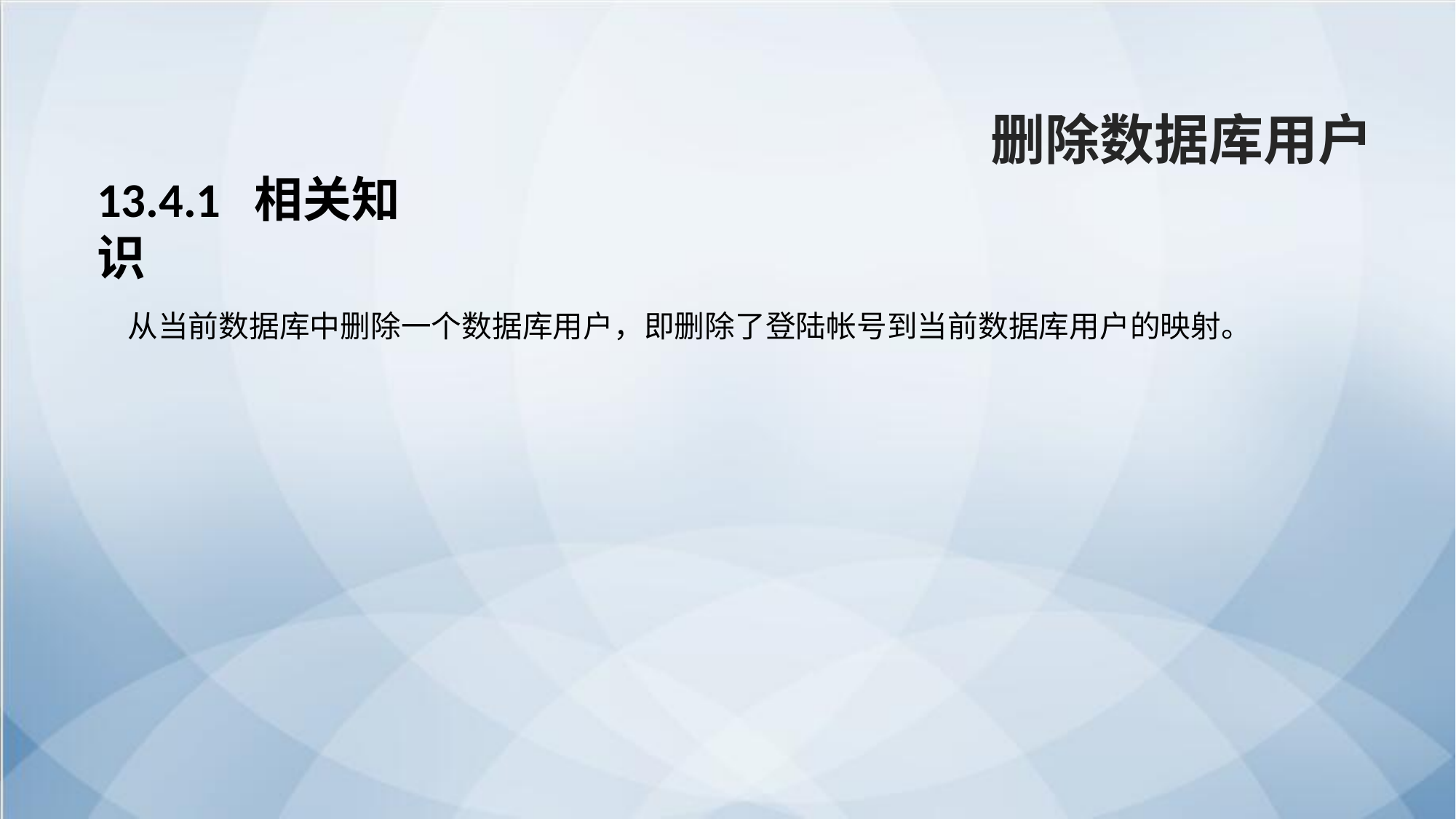

删除数据库用户
13.4.1  相关知识
从当前数据库中删除一个数据库用户，即删除了登陆帐号到当前数据库用户的映射。